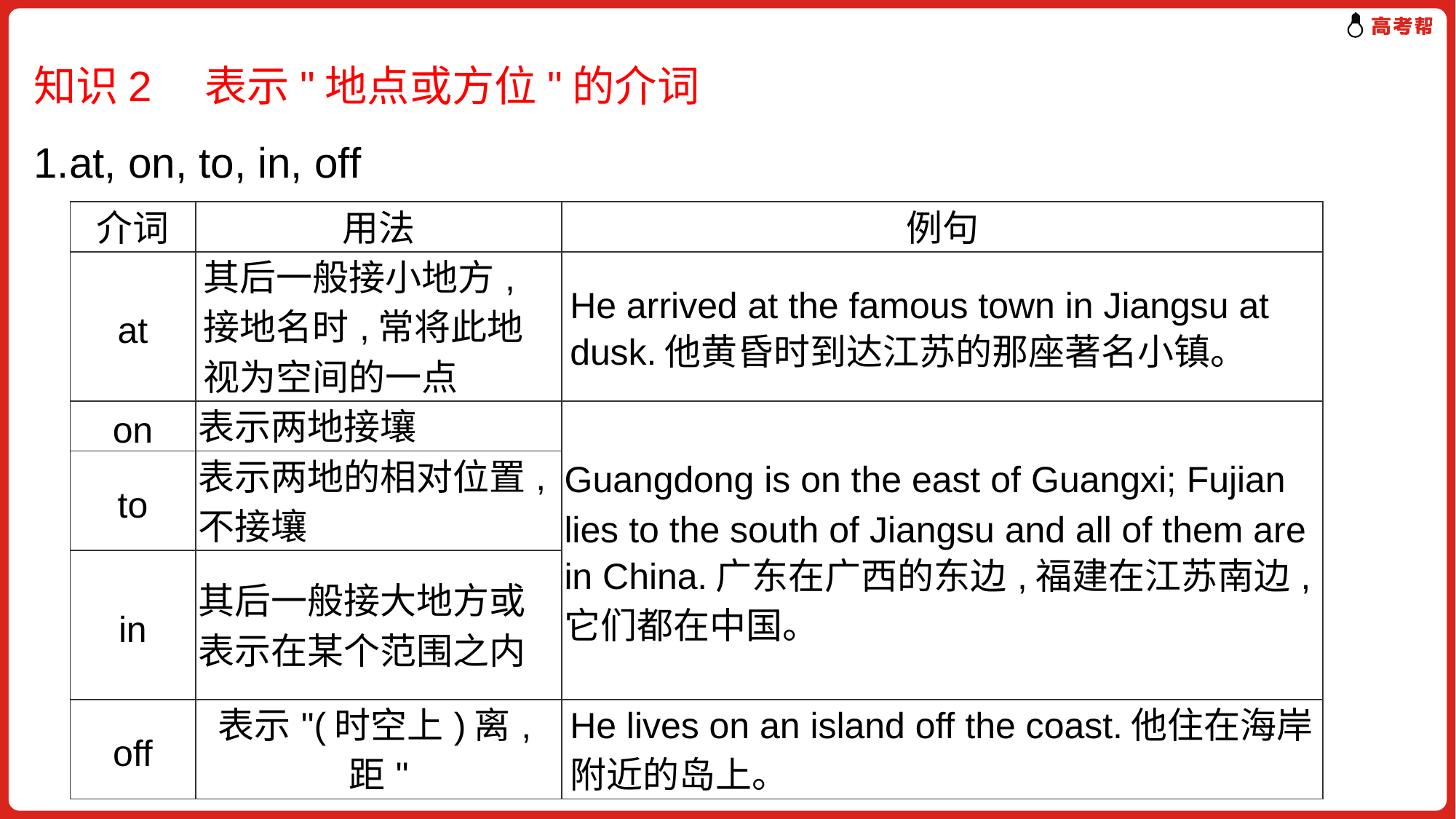

知识2　表示"地点或方位"的介词
1.at, on, to, in, off

| 介词 | 用法 | 例句 |
| --- | --- | --- |
| at | 其后一般接小地方,接地名时,常将此地视为空间的一点 | He arrived at the famous town in Jiangsu at dusk.他黄昏时到达江苏的那座著名小镇。 |
| on | 表示两地接壤 | Guangdong is on the east of Guangxi; Fujian lies to the south of Jiangsu and all of them are in China.广东在广西的东边,福建在江苏南边,它们都在中国。 |
| to | 表示两地的相对位置,不接壤 |  |
| in | 其后一般接大地方或表示在某个范围之内 |  |
| off | 表示"(时空上)离,距" | He lives on an island off the coast.他住在海岸附近的岛上。 |